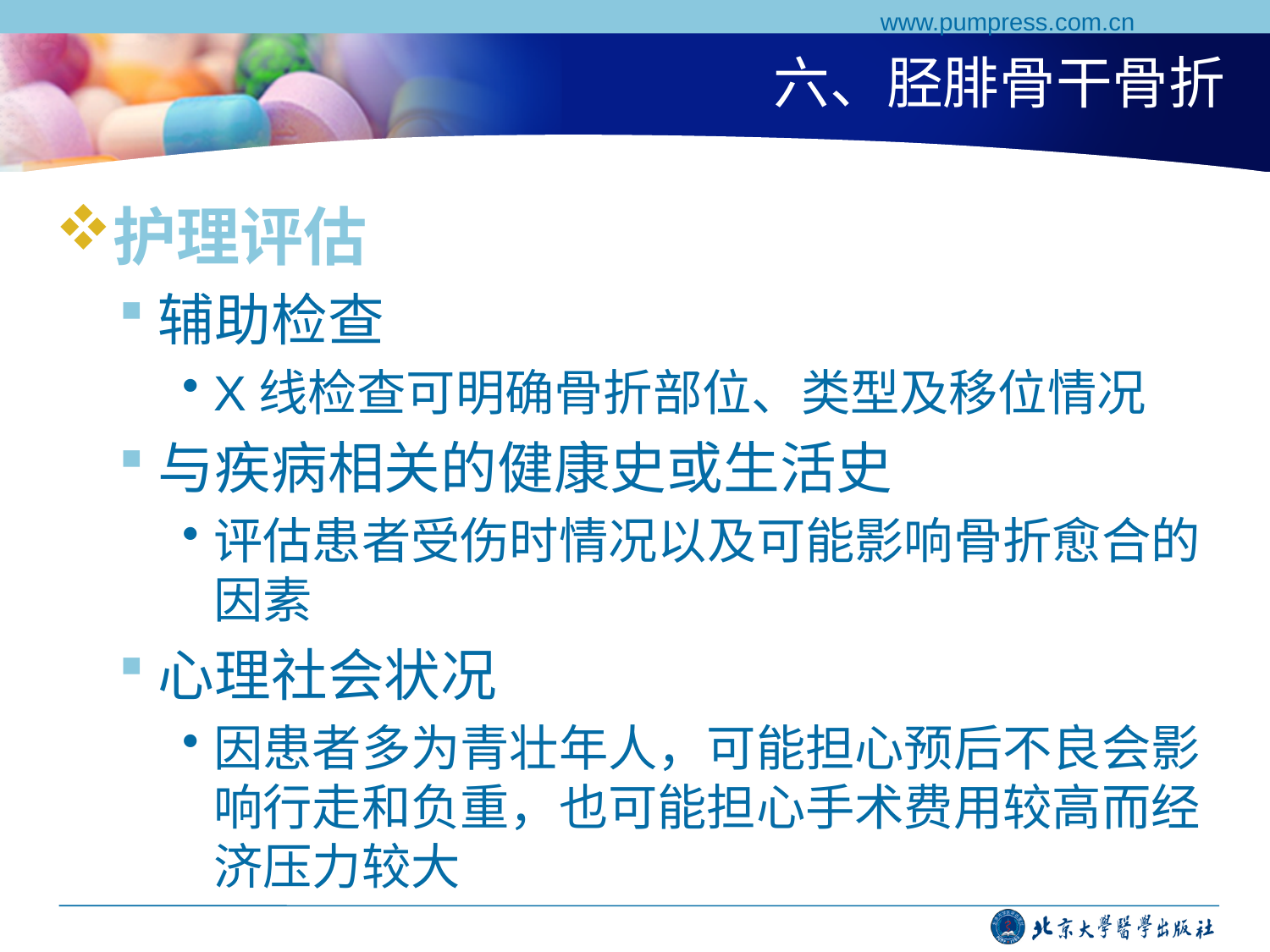

www.pumpress.com.cn
# 六、胫腓骨干骨折
护理评估
辅助检查
X线检查可明确骨折部位、类型及移位情况
与疾病相关的健康史或生活史
评估患者受伤时情况以及可能影响骨折愈合的因素
心理社会状况
因患者多为青壮年人，可能担心预后不良会影响行走和负重，也可能担心手术费用较高而经济压力较大